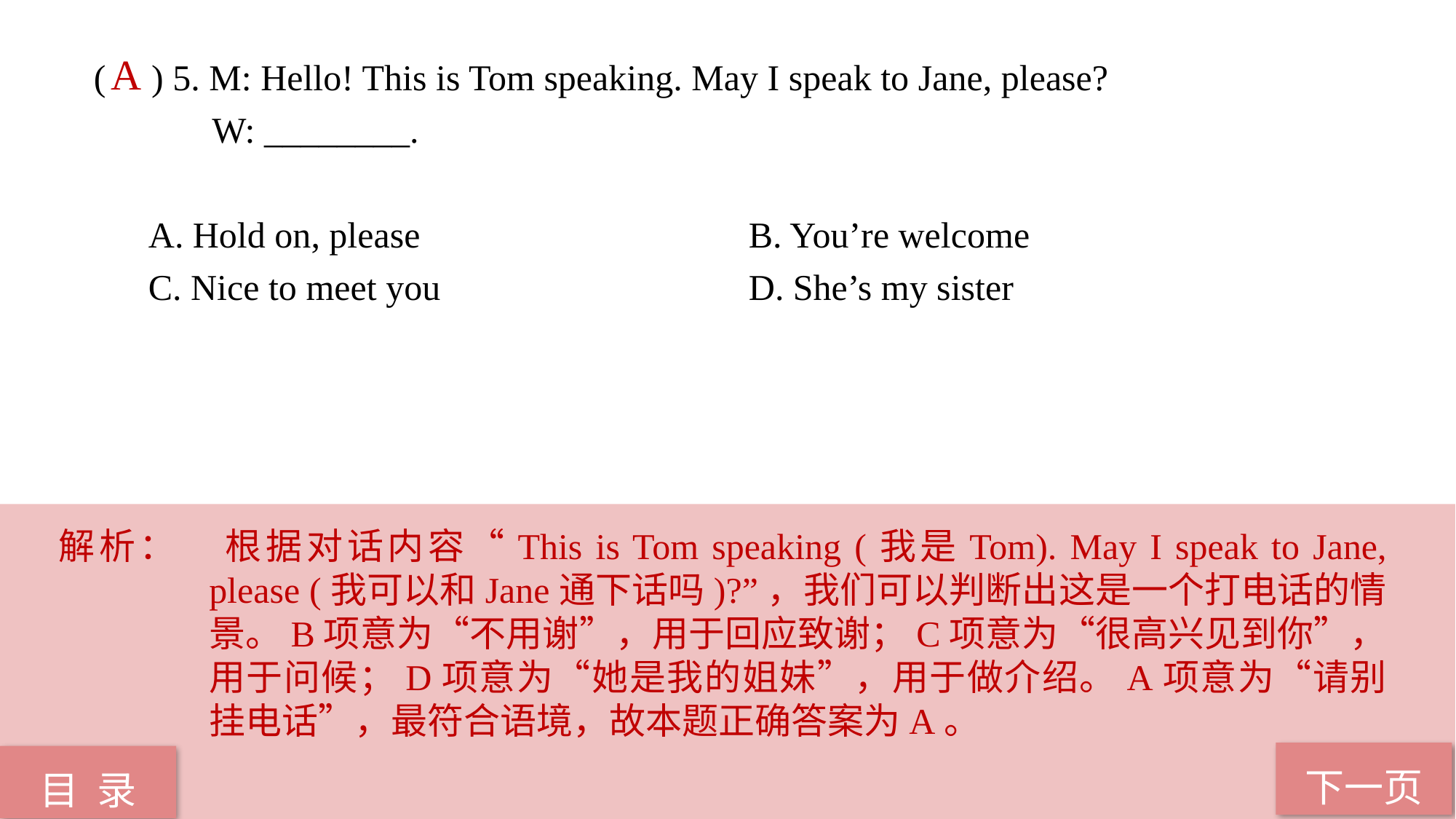

(     ) 5. M: Hello! This is Tom speaking. May I speak to Jane, please?
       W: ________.

A. Hold on, please 			B. You’re welcome
C. Nice to meet you 			D. She’s my sister
A
解析：	根据对话内容“This is Tom speaking (我是Tom). May I speak to Jane, please (我可以和Jane通下话吗)?”，我们可以判断出这是一个打电话的情景。B项意为“不用谢”，用于回应致谢；C项意为“很高兴见到你”，用于问候；D项意为“她是我的姐妹”，用于做介绍。A项意为“请别挂电话”，最符合语境，故本题正确答案为A。
下一页